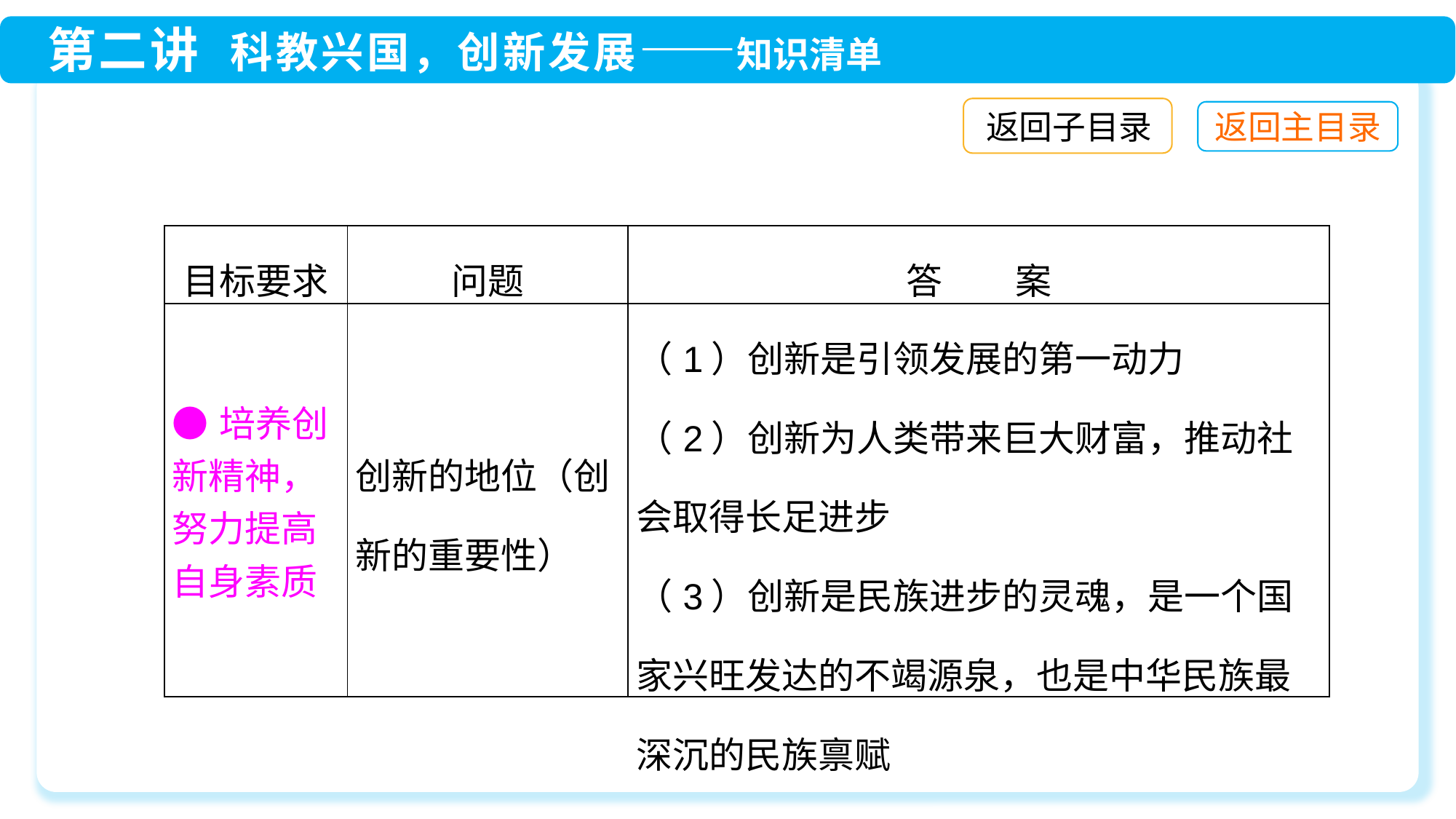

返回子目录
| 目标要求 | 问题 | 答　　案 |
| --- | --- | --- |
| ●培养创新精神，努力提高自身素质 | 创新的地位（创新的重要性） | （1）创新是引领发展的第一动力 （2）创新为人类带来巨大财富，推动社会取得长足进步 （3）创新是民族进步的灵魂，是一个国家兴旺发达的不竭源泉，也是中华民族最深沉的民族禀赋 |